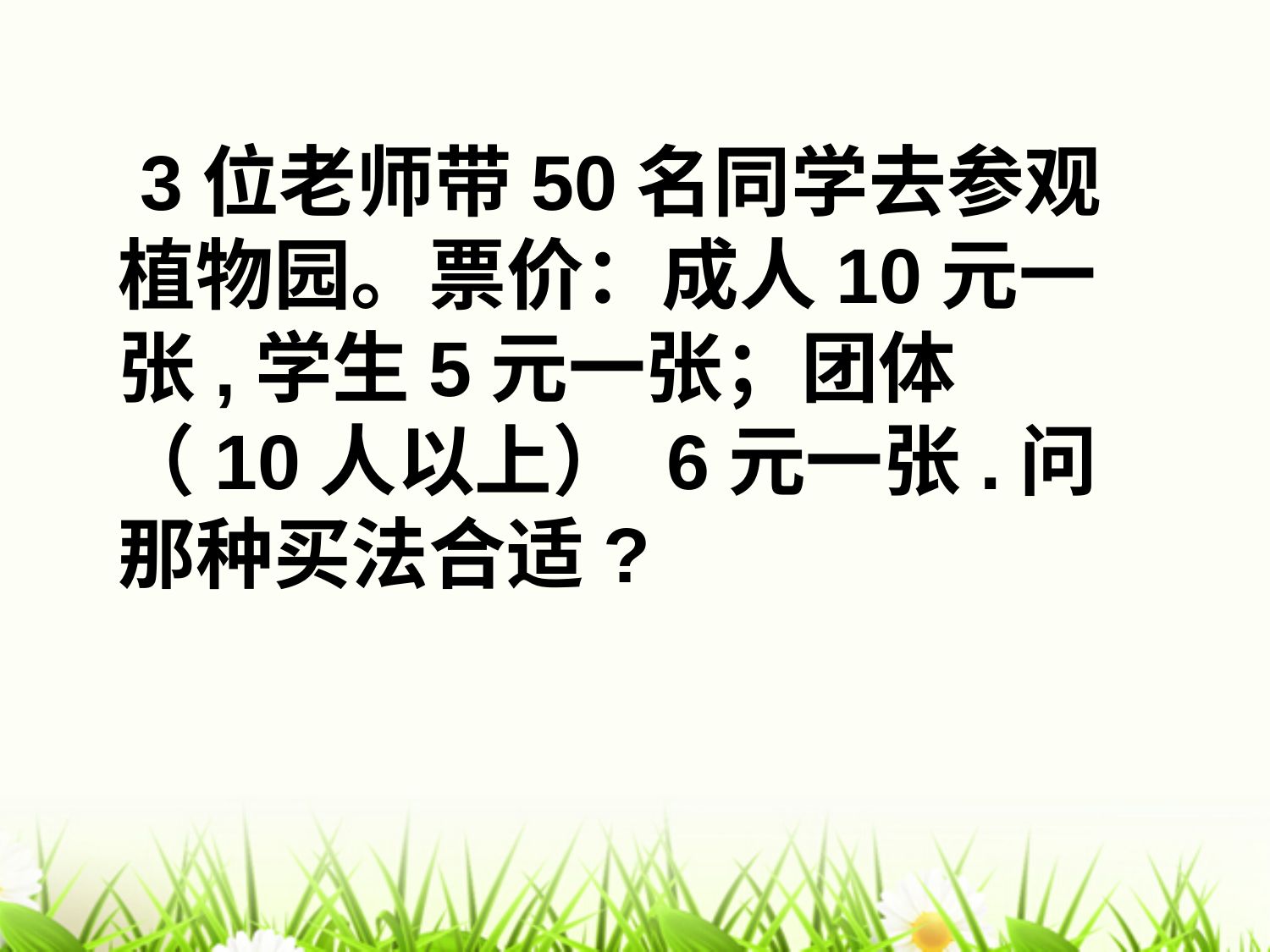

3位老师带50名同学去参观植物园。票价：成人10元一张,学生5元一张；团体（10人以上） 6元一张.问那种买法合适?